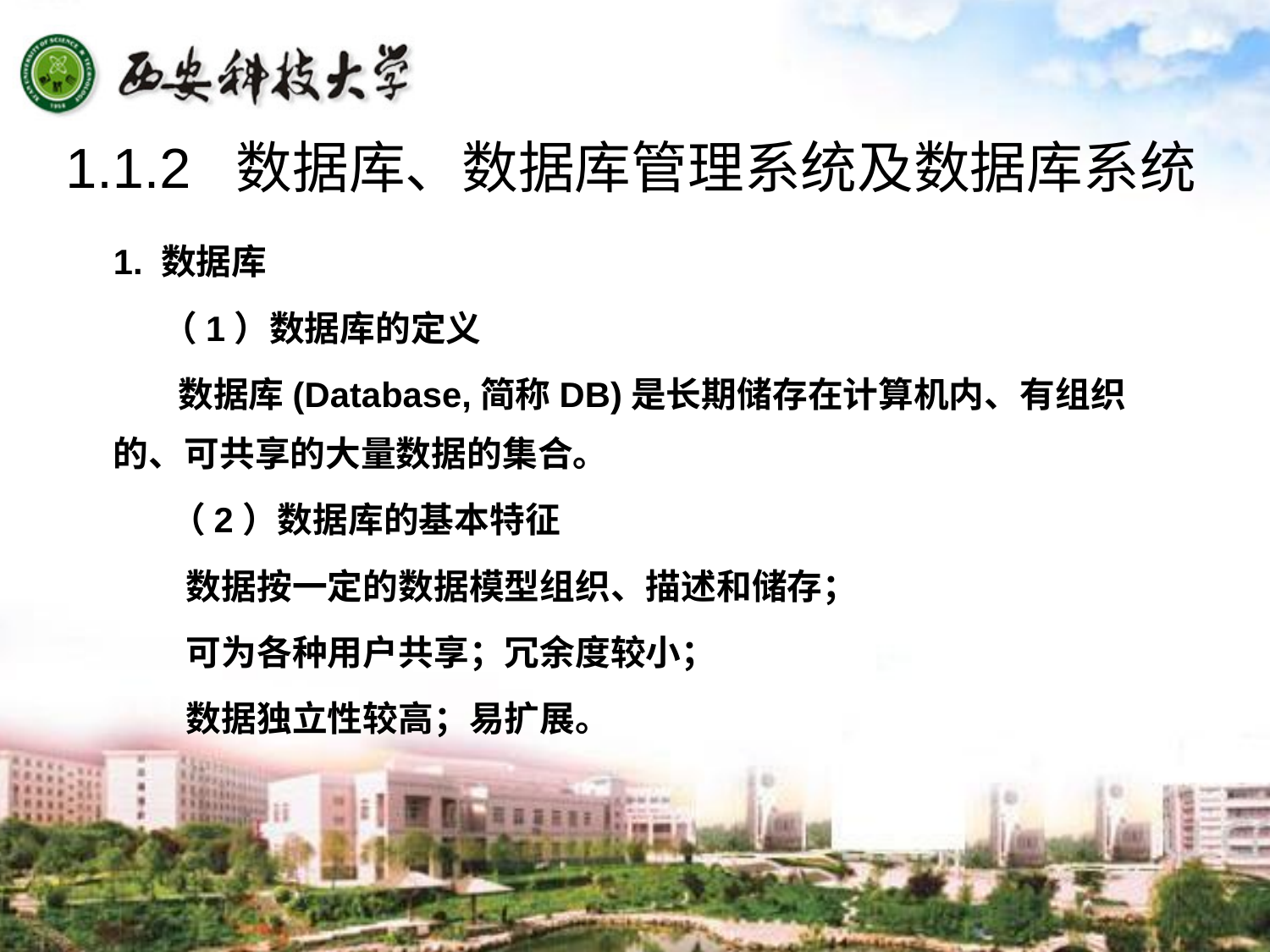

1.1.2  数据库、数据库管理系统及数据库系统
1. 数据库
     （1）数据库的定义
       数据库(Database,简称DB)是长期储存在计算机内、有组织的、可共享的大量数据的集合。
      （2）数据库的基本特征
        数据按一定的数据模型组织、描述和储存；
        可为各种用户共享；冗余度较小；
        数据独立性较高；易扩展。